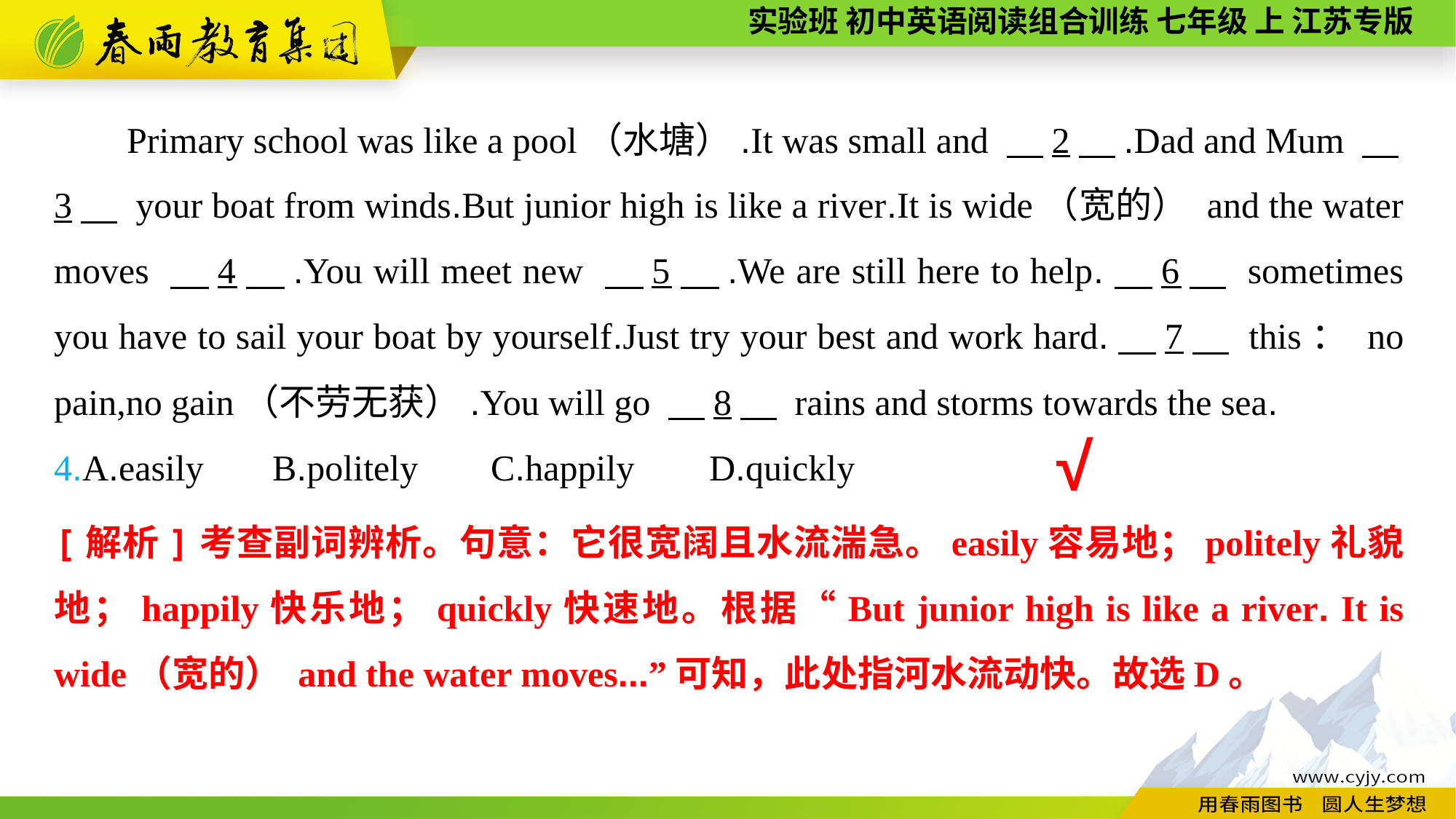

Primary school was like a pool（水塘）.It was small and 　2　.Dad and Mum 　3　 your boat from winds.But junior high is like a river.It is wide（宽的） and the water moves 　4　.You will meet new 　5　.We are still here to help.　6　 sometimes you have to sail your boat by yourself.Just try your best and work hard.　7　 this： no pain,no gain（不劳无获）.You will go 　8　 rains and storms towards the sea.
4.A.easily	B.politely	C.happily	D.quickly
√
[解析]考查副词辨析。句意：它很宽阔且水流湍急。easily容易地；politely礼貌地；happily快乐地；quickly快速地。根据“But junior high is like a river. It is wide（宽的） and the water moves...”可知，此处指河水流动快。故选D。